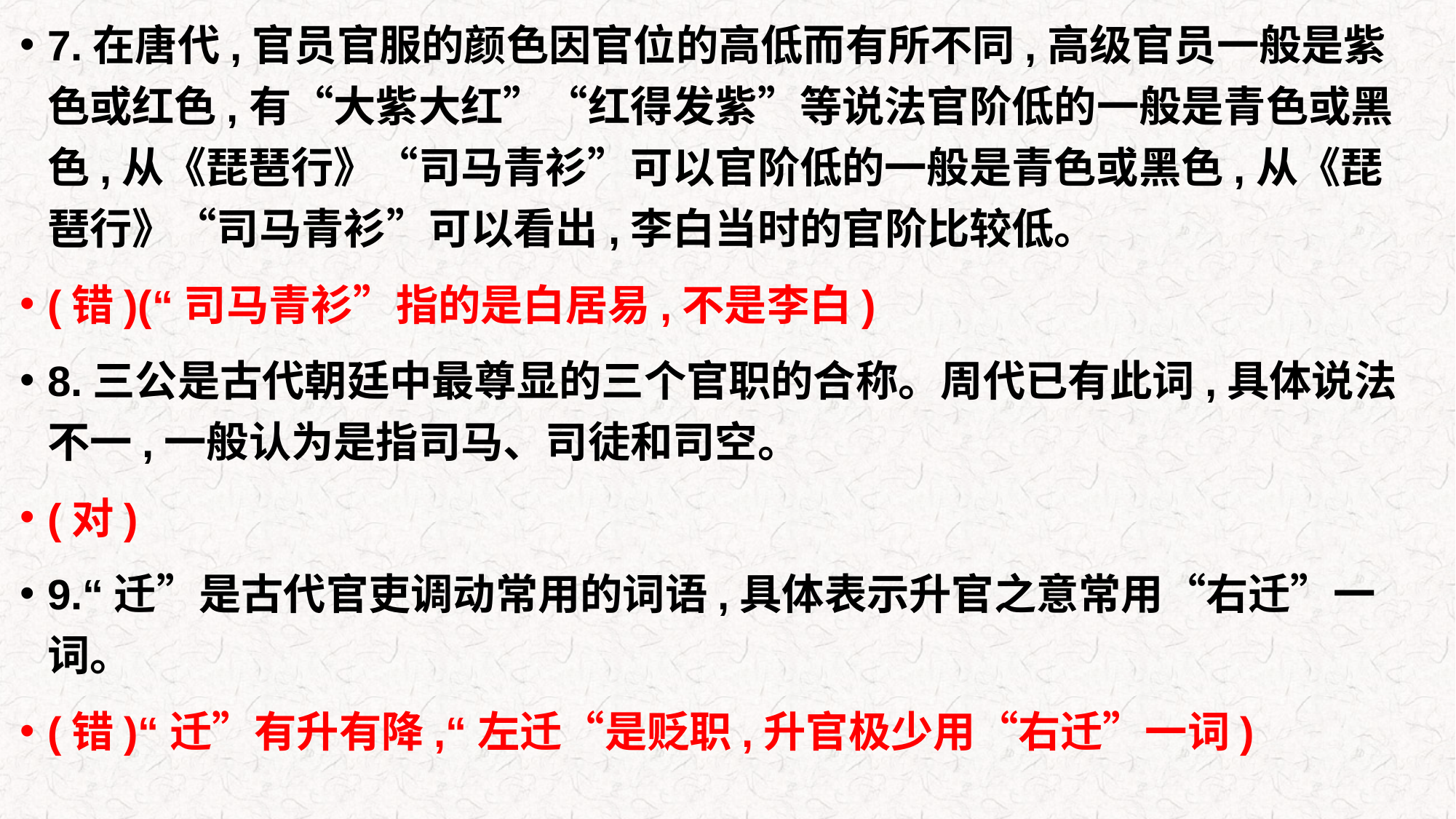

7.在唐代,官员官服的颜色因官位的高低而有所不同,高级官员一般是紫色或红色,有“大紫大红”“红得发紫”等说法官阶低的一般是青色或黑色,从《琵琶行》“司马青衫”可以官阶低的一般是青色或黑色,从《琵琶行》“司马青衫”可以看出,李白当时的官阶比较低。
(错)(“司马青衫”指的是白居易,不是李白)
8.三公是古代朝廷中最尊显的三个官职的合称。周代已有此词,具体说法不一,一般认为是指司马、司徒和司空。
(对)
9.“迁”是古代官吏调动常用的词语,具体表示升官之意常用“右迁”一词。
(错)“迁”有升有降,“左迁“是贬职,升官极少用“右迁”一词)